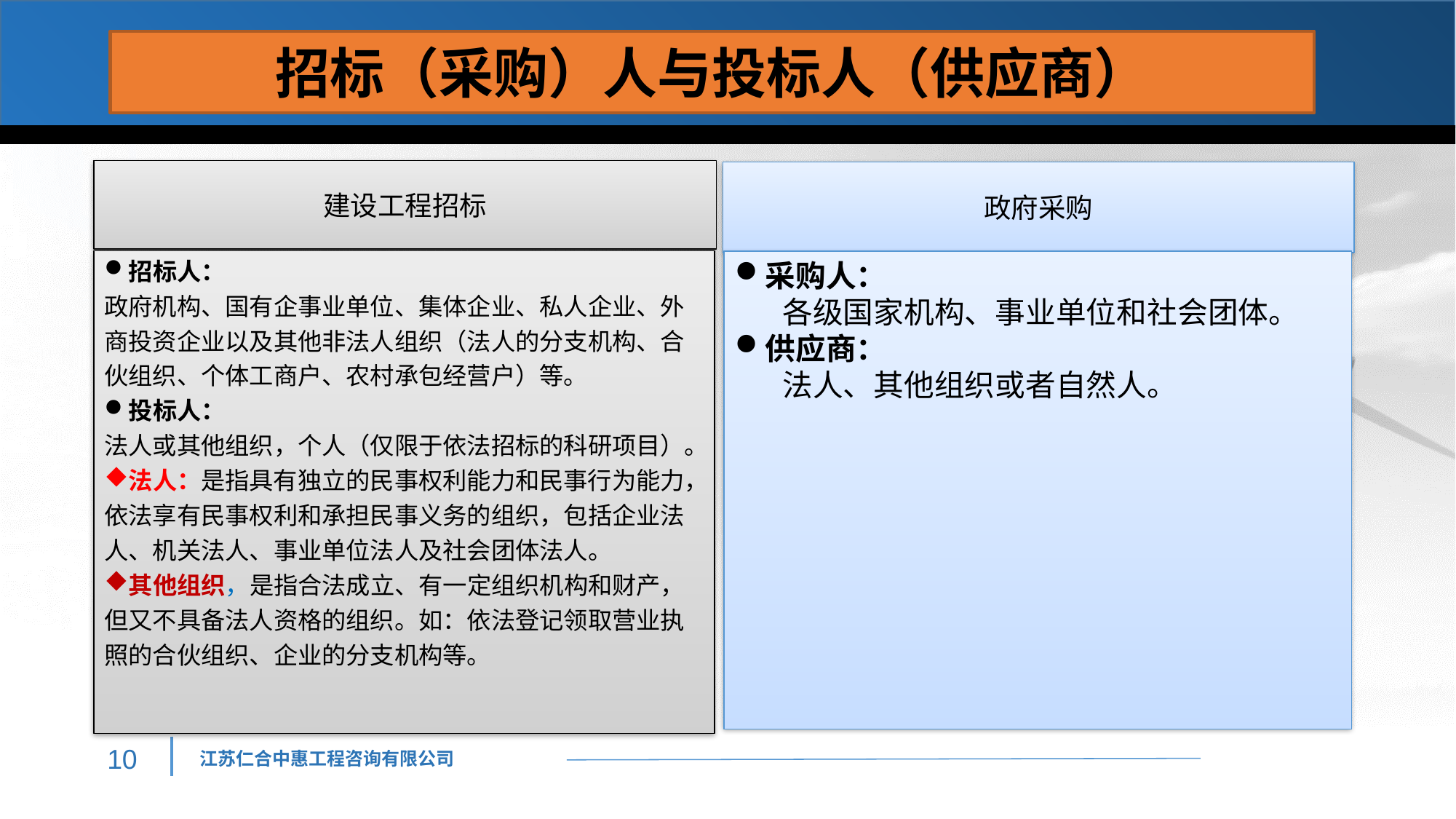

招标（采购）人与投标人（供应商）
建设工程招标
政府采购
招标人：
政府机构、国有企事业单位、集体企业、私人企业、外商投资企业以及其他非法人组织（法人的分支机构、合伙组织、个体工商户、农村承包经营户）等。
投标人：
法人或其他组织，个人（仅限于依法招标的科研项目）。
法人：是指具有独立的民事权利能力和民事行为能力，依法享有民事权利和承担民事义务的组织，包括企业法人、机关法人、事业单位法人及社会团体法人。
其他组织，是指合法成立、有一定组织机构和财产，但又不具备法人资格的组织。如：依法登记领取营业执照的合伙组织、企业的分支机构等。
采购人：
      各级国家机构、事业单位和社会团体。
供应商：
      法人、其他组织或者自然人。
10